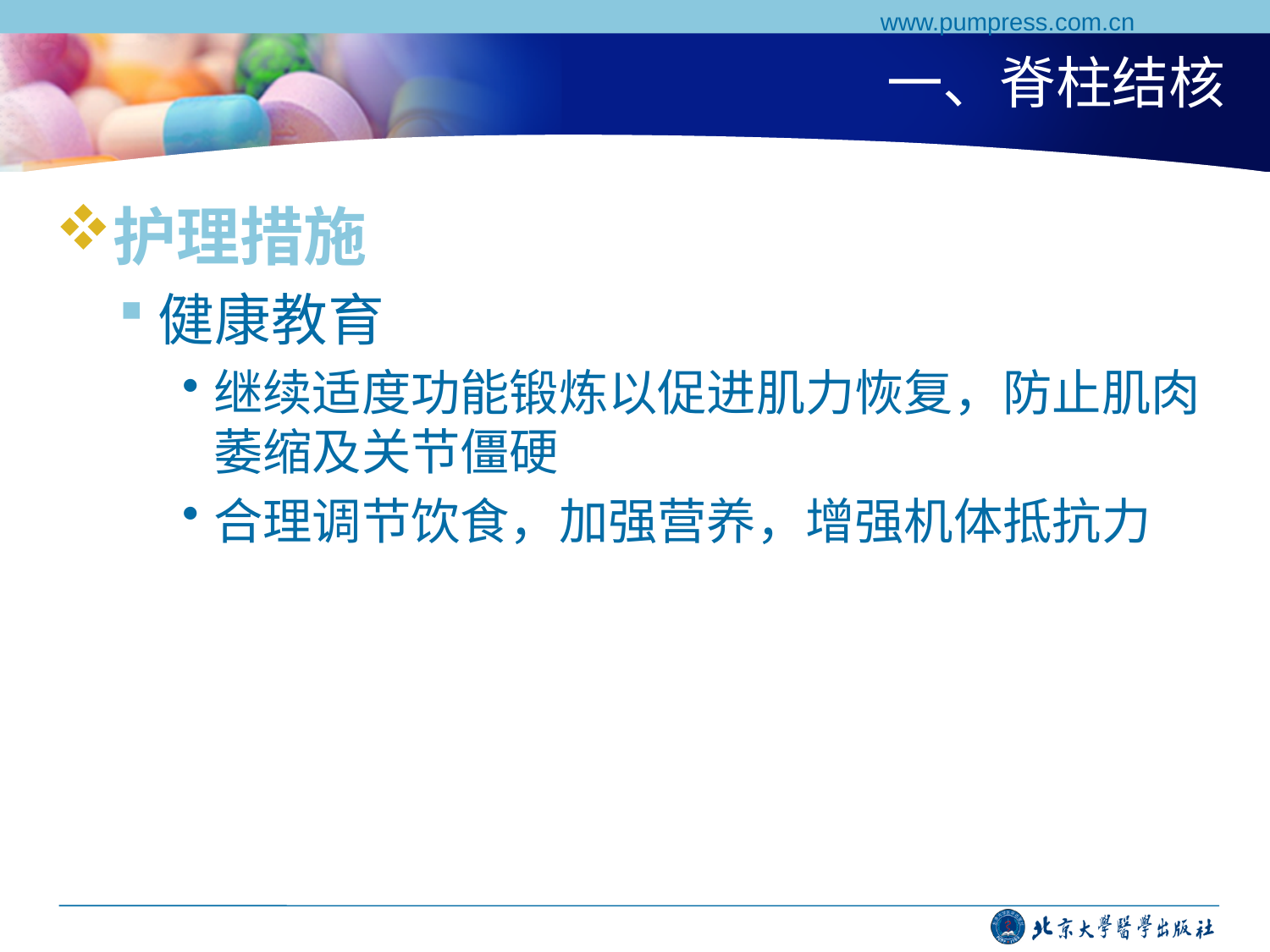

www.pumpress.com.cn
# 一、脊柱结核
护理措施
健康教育
继续适度功能锻炼以促进肌力恢复，防止肌肉萎缩及关节僵硬
合理调节饮食，加强营养，增强机体抵抗力